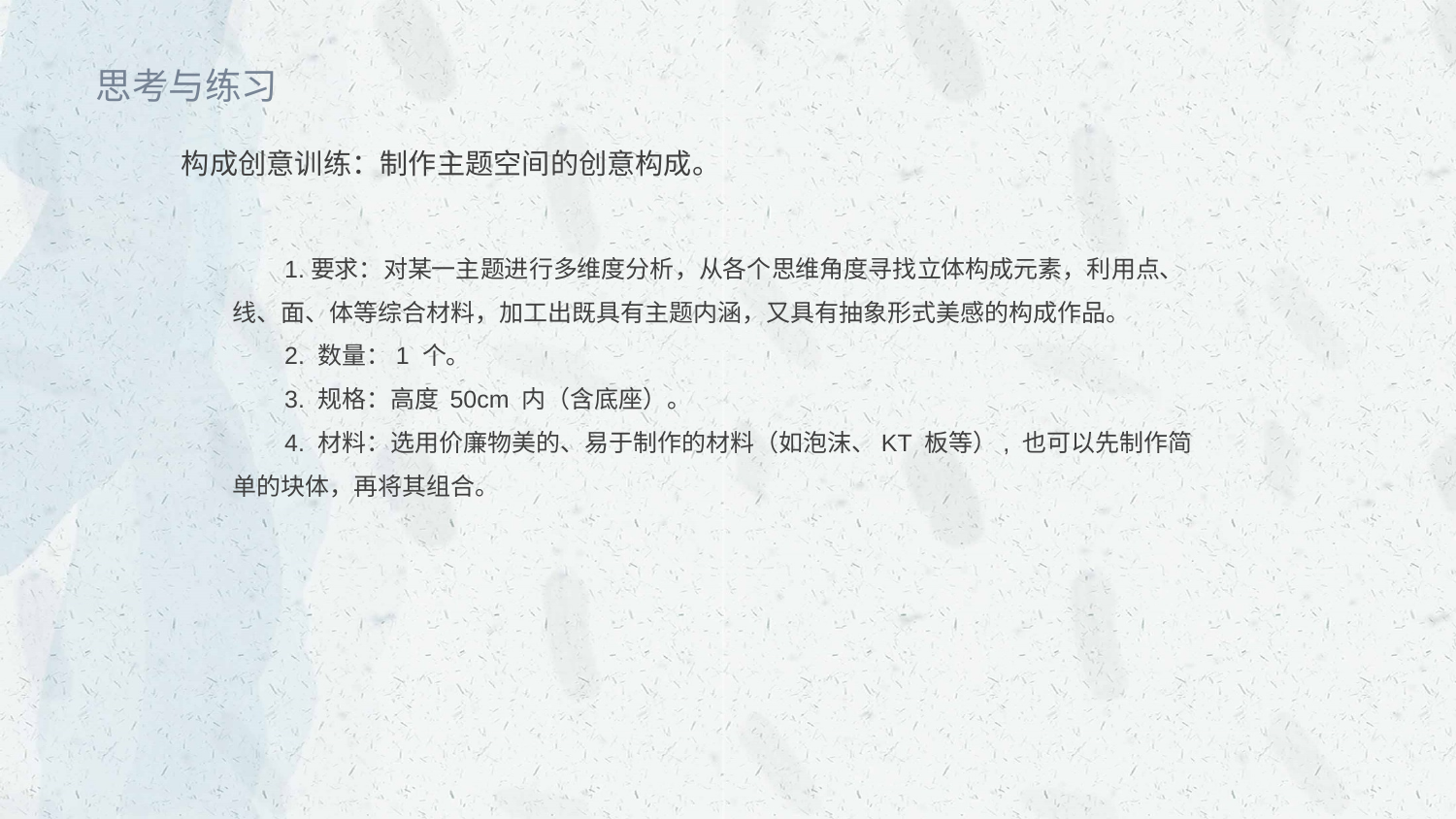

思考与练习
构成创意训练：制作主题空间的创意构成。
1.要求：对某一主题进行多维度分析，从各个思维角度寻找立体构成元素，利用点、线、面、体等综合材料，加工出既具有主题内涵，又具有抽象形式美感的构成作品。
2. 数量：1 个。
3. 规格：高度 50cm 内（含底座）。
4. 材料：选用价廉物美的、易于制作的材料（如泡沫、KT 板等）, 也可以先制作简单的块体，再将其组合。